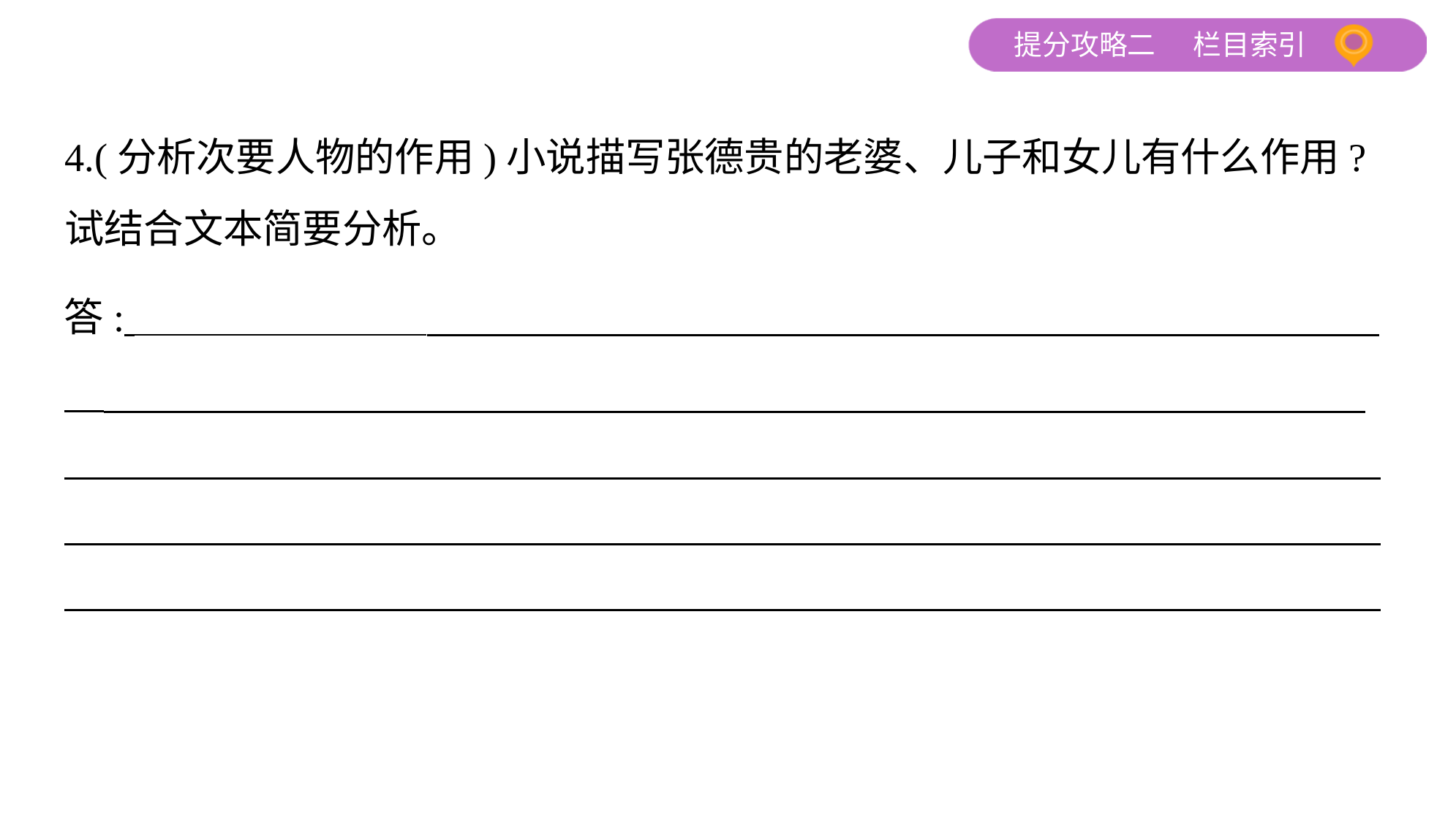

4.(分析次要人物的作用)小说描写张德贵的老婆、儿子和女儿有什么作用?
试结合文本简要分析。
答: